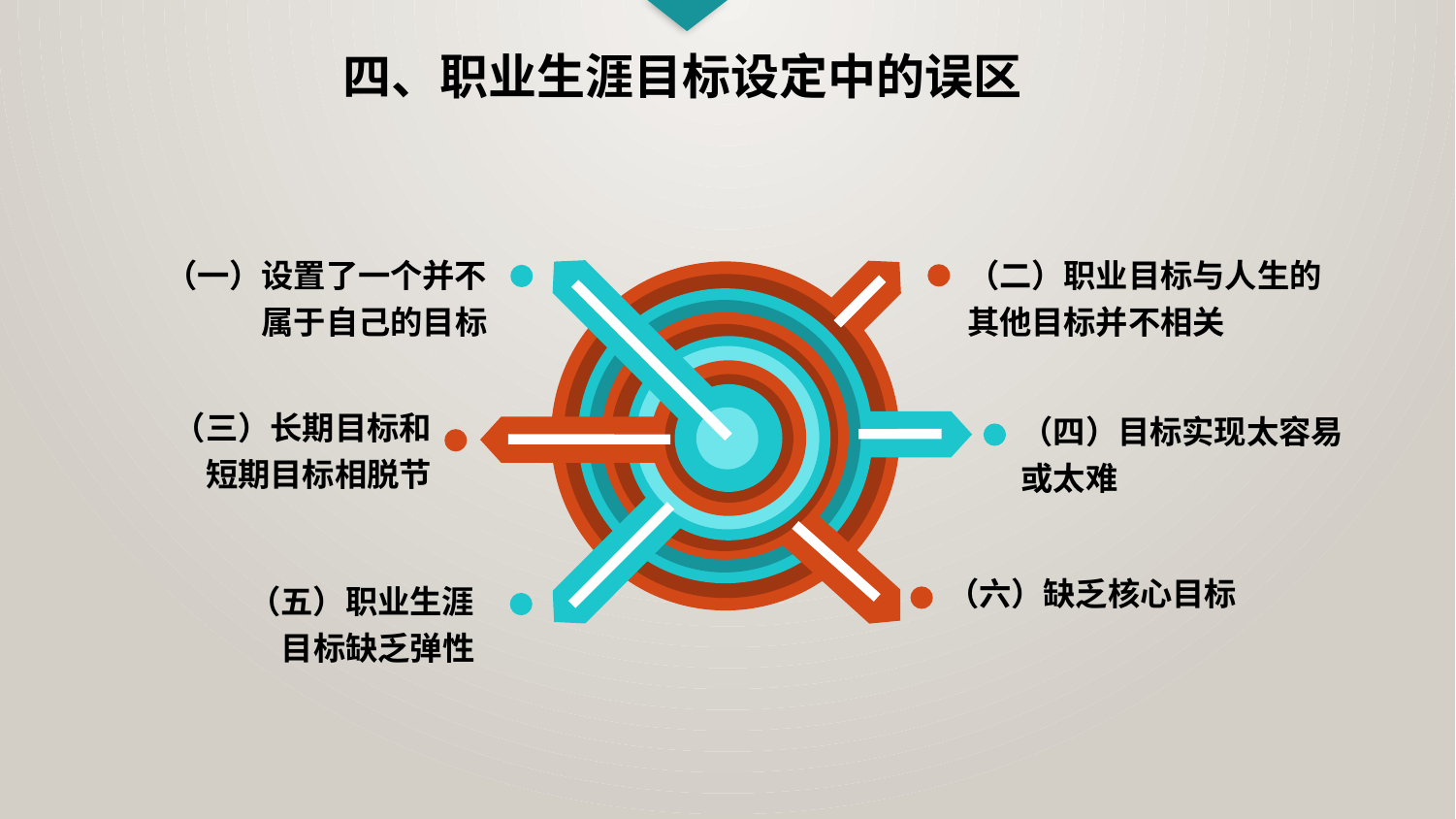

四、职业生涯目标设定中的误区
（一）设置了一个并不属于自己的目标
（二）职业目标与人生的其他目标并不相关

（三）长期目标和短期目标相脱节
（四）目标实现太容易或太难

（六）缺乏核心目标
（五）职业生涯目标缺乏弹性